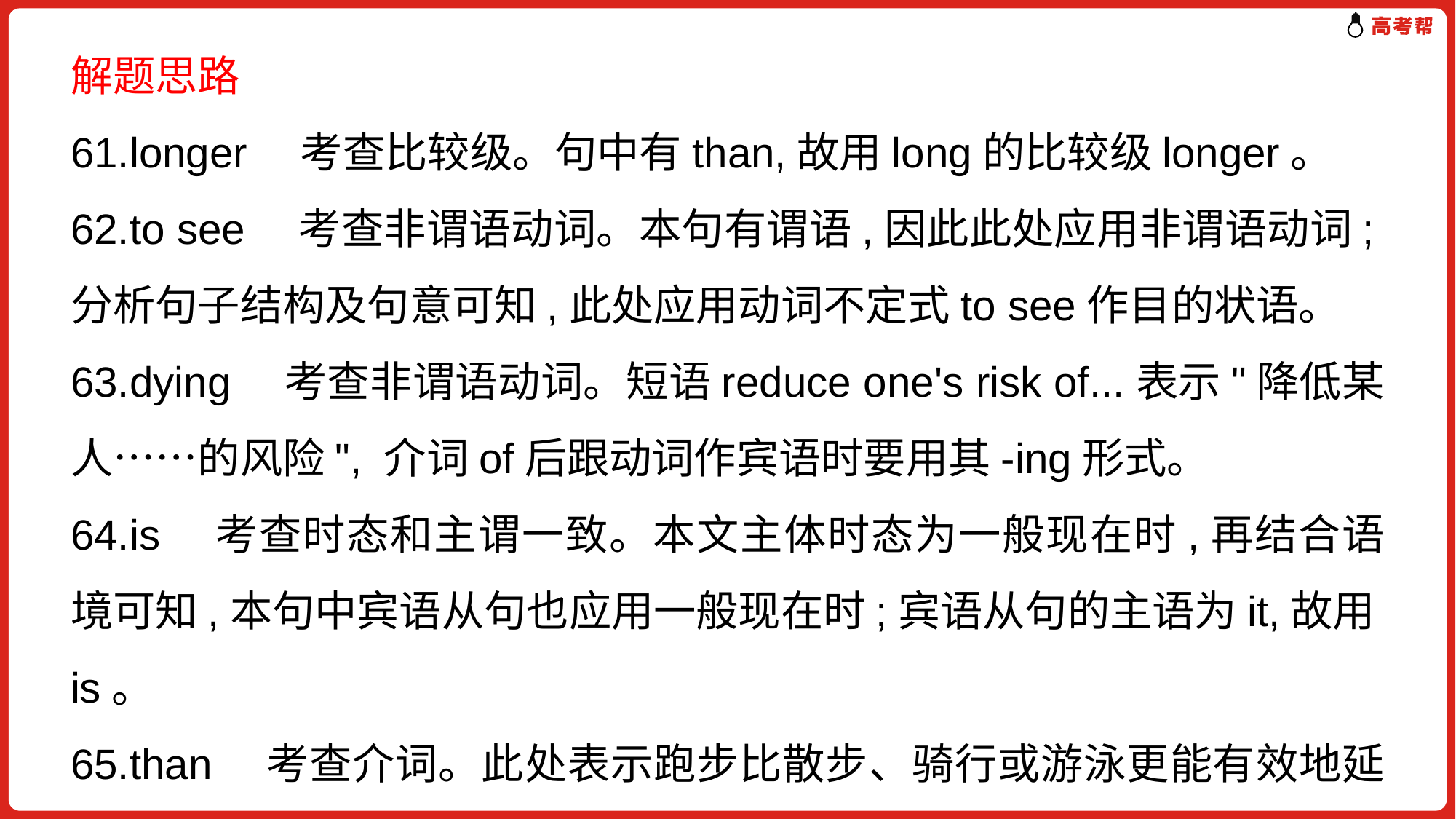

解题思路
61.longer　考查比较级。句中有than,故用long的比较级longer。
62.to see　考查非谓语动词。本句有谓语,因此此处应用非谓语动词;分析句子结构及句意可知,此处应用动词不定式to see作目的状语。
63.dying　考查非谓语动词。短语reduce one's risk of...表示"降低某人……的风险", 介词of后跟动词作宾语时要用其-ing形式。
64.is　考查时态和主谓一致。本文主体时态为一般现在时,再结合语境可知,本句中宾语从句也应用一般现在时;宾语从句的主语为it,故用is。
65.than　考查介词。此处表示跑步比散步、骑行或游泳更能有效地延长生命。根据句中的more可知,此处应用介词than引出比较对象。